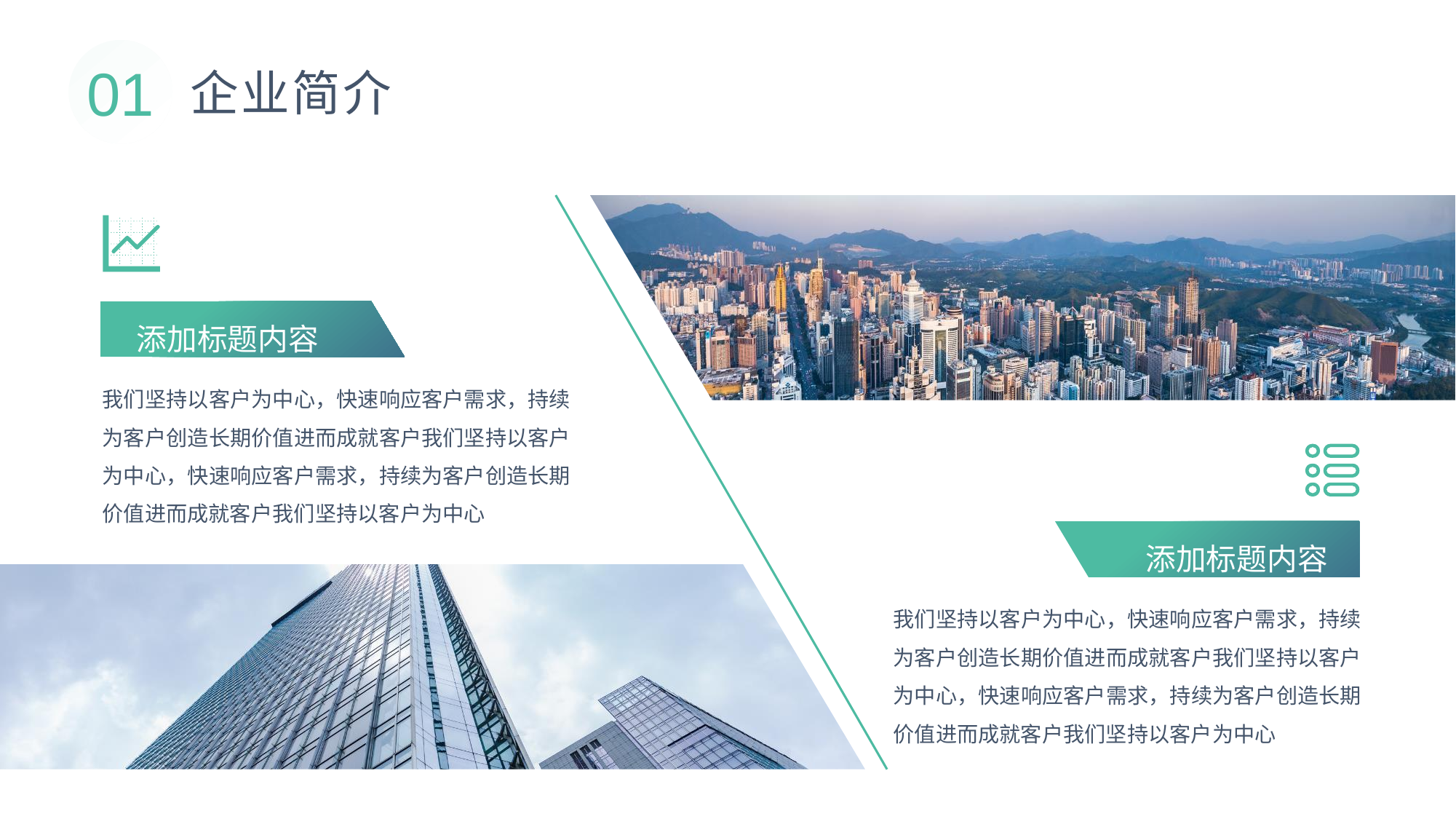

01
企业简介

添加标题内容
我们坚持以客户为中心，快速响应客户需求，持续为客户创造长期价值进而成就客户我们坚持以客户为中心，快速响应客户需求，持续为客户创造长期价值进而成就客户我们坚持以客户为中心

       添加标题内容

我们坚持以客户为中心，快速响应客户需求，持续为客户创造长期价值进而成就客户我们坚持以客户为中心，快速响应客户需求，持续为客户创造长期价值进而成就客户我们坚持以客户为中心